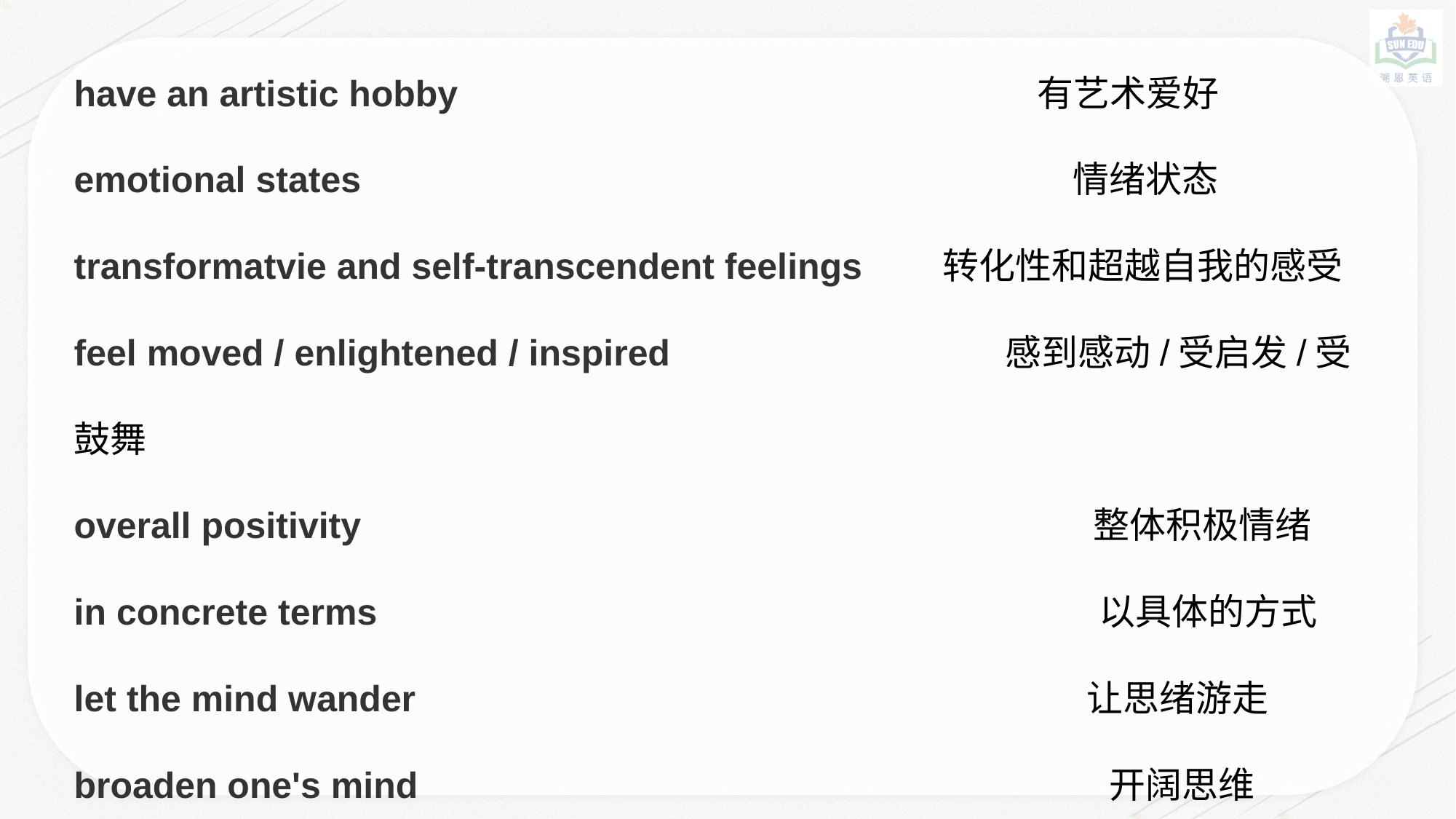

have an artistic hobby                                                        有艺术爱好
emotional states                                                                     情绪状态
transformatvie and self-transcendent feelings       转化性和超越自我的感受
feel moved / enlightened / inspired                                感到感动/受启发/受鼓舞
overall positivity                                                                       整体积极情绪
in concrete terms                                                                      以具体的方式
let the mind wander                                                                 让思绪游走
broaden one's mind                                                                   开阔思维